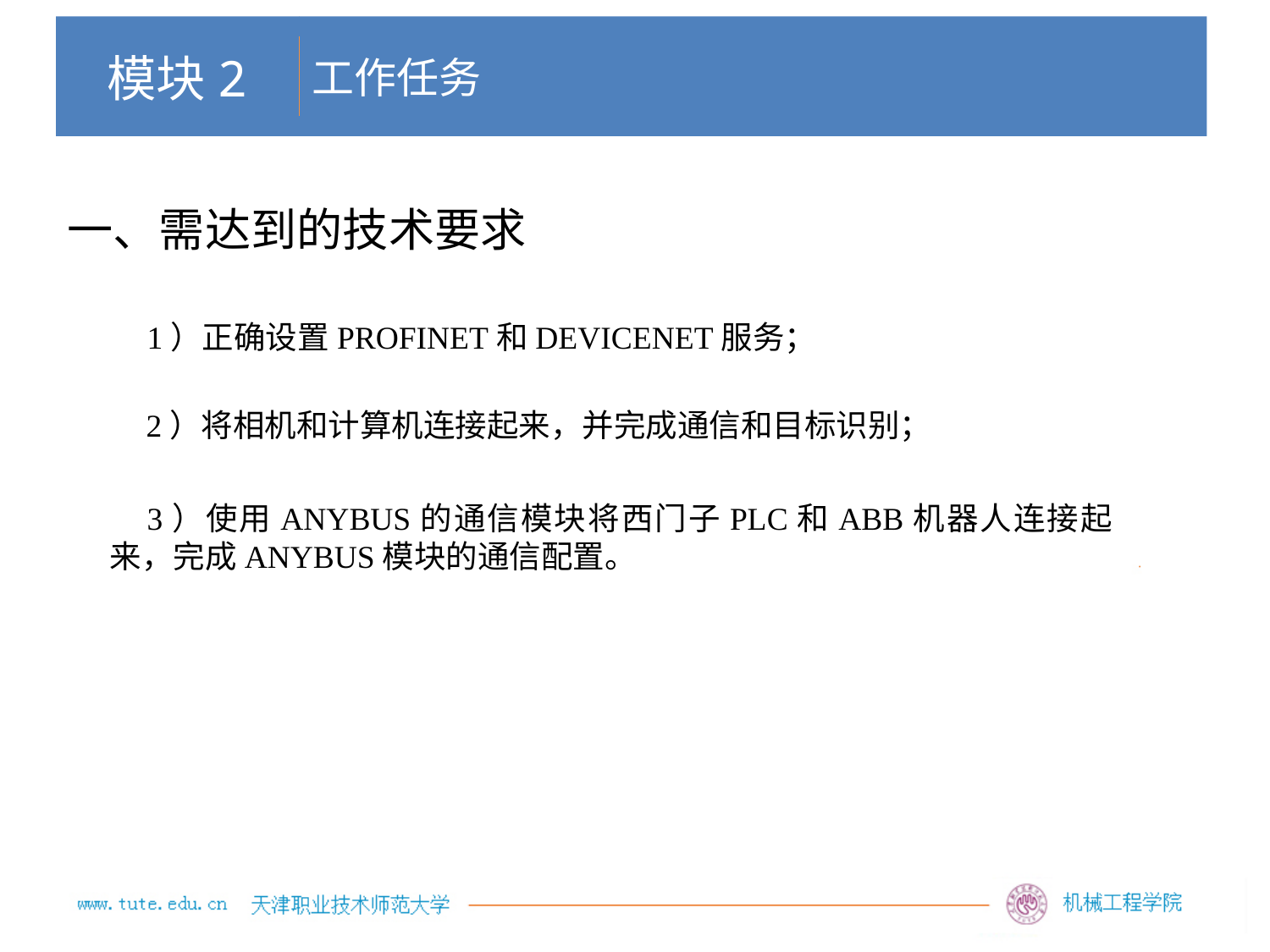

工作任务
# 模块2

一、需达到的技术要求
1）正确设置PROFINET和DEVICENET服务；
2）将相机和计算机连接起来，并完成通信和目标识别；
3）使用ANYBUS的通信模块将西门子PLC和ABB机器人连接起来，完成ANYBUS模块的通信配置。